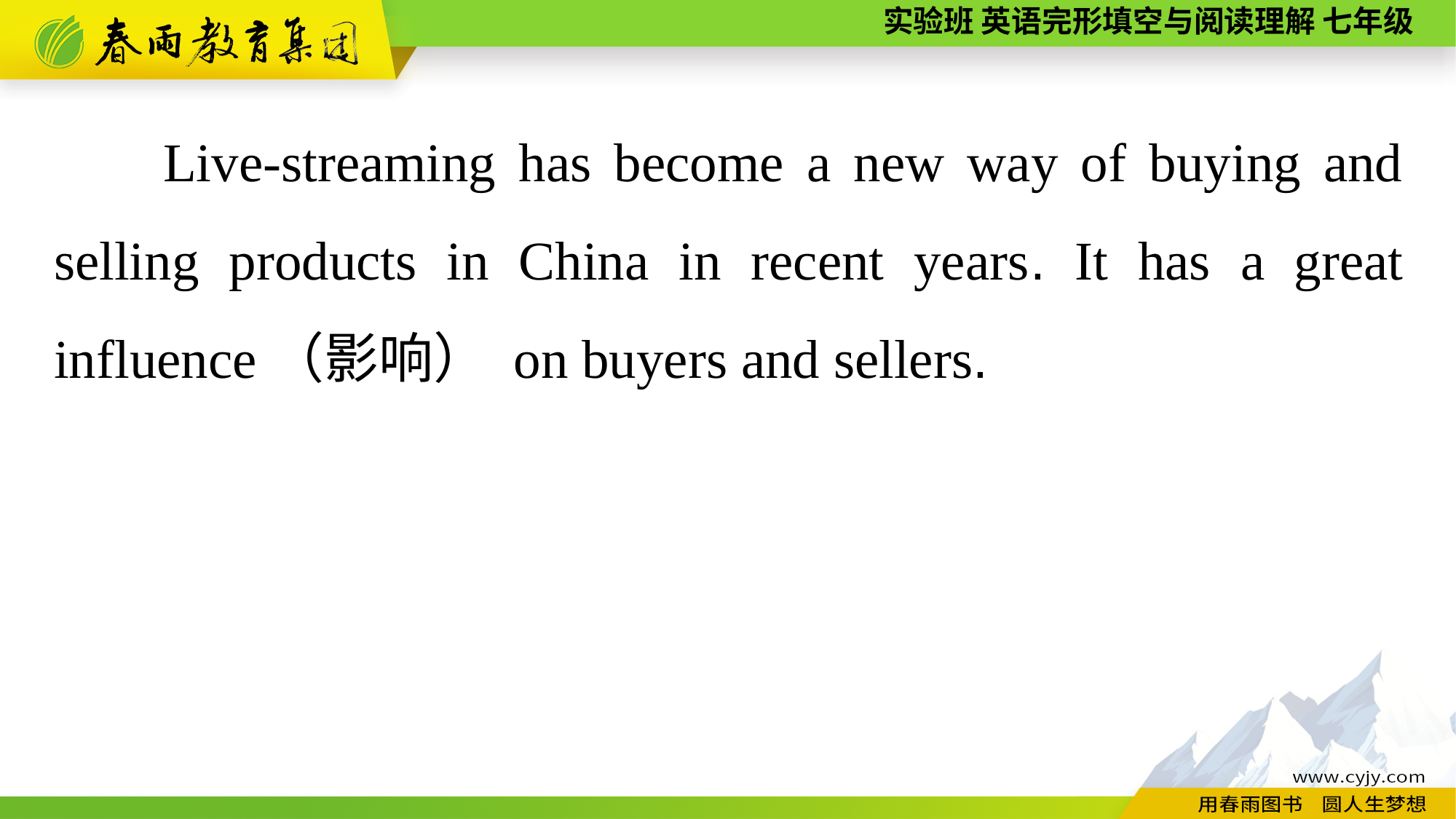

Live-streaming has become a new way of buying and selling products in China in recent years. It has a great influence（影响） on buyers and sellers.